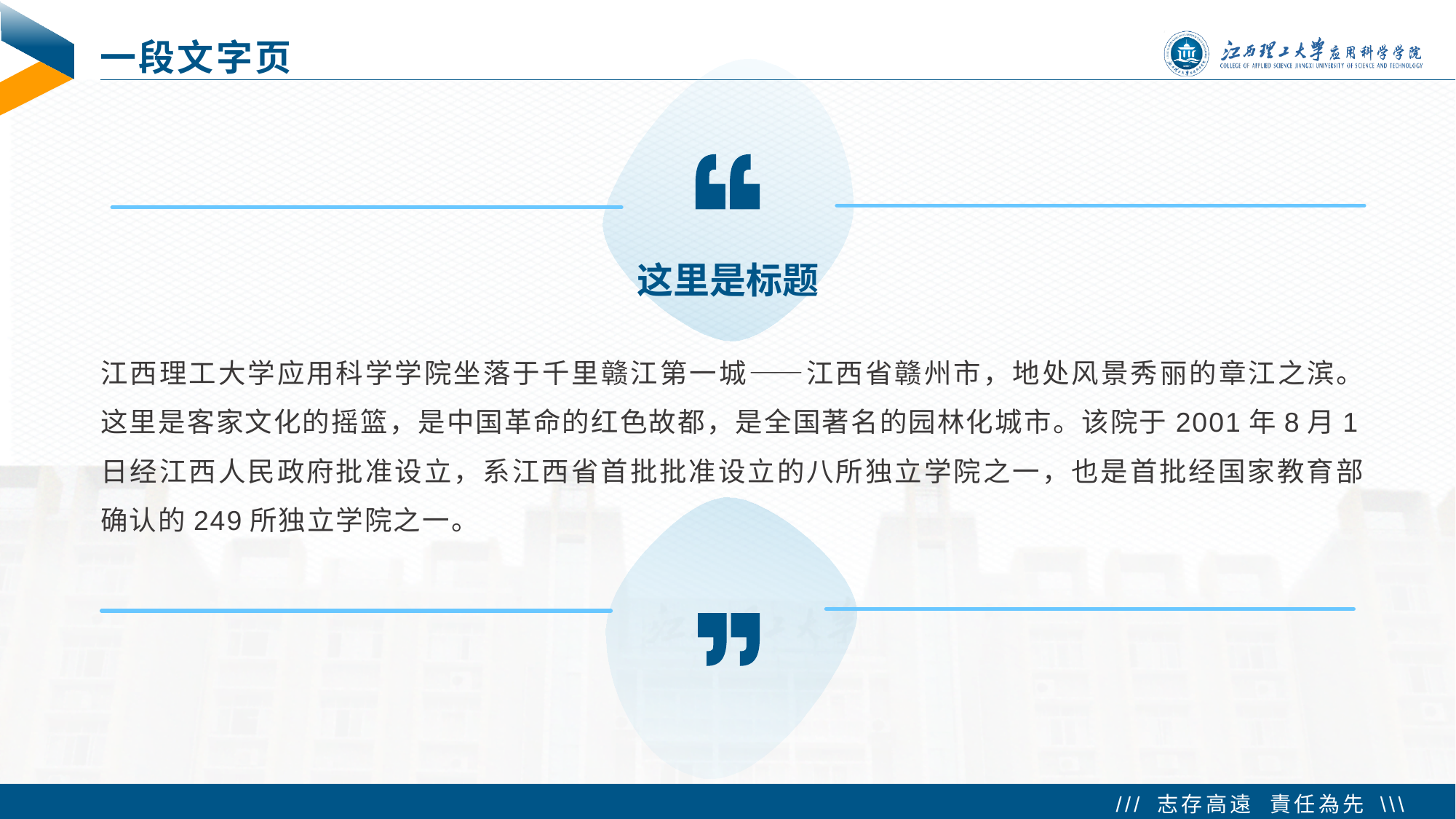

# 一段文字页

这里是标题
江西理工大学应用科学学院坐落于千里赣江第一城——江西省赣州市，地处风景秀丽的章江之滨。这里是客家文化的摇篮，是中国革命的红色故都，是全国著名的园林化城市。该院于2001年8月1日经江西人民政府批准设立，系江西省首批批准设立的八所独立学院之一，也是首批经国家教育部确认的249所独立学院之一。

  Tip：答辩 PPT 简单明了是关键，让老师能快速得到你想表达的意思即可。